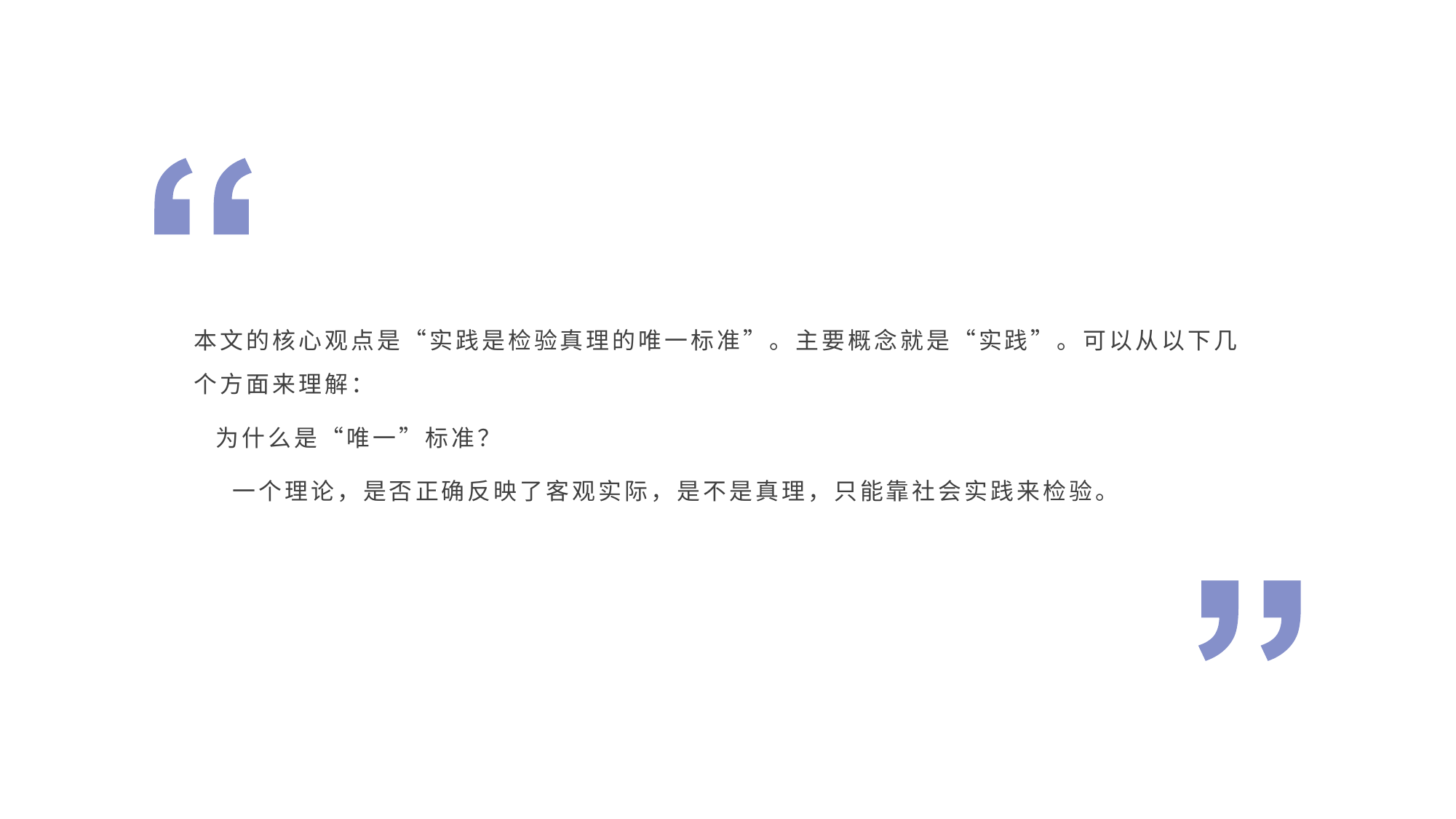

本文的核心观点是“实践是检验真理的唯一标准”。主要概念就是“实践”。可以从以下几个方面来理解：
  为什么是“唯一”标准？
    一个理论，是否正确反映了客观实际，是不是真理，只能靠社会实践来检验。